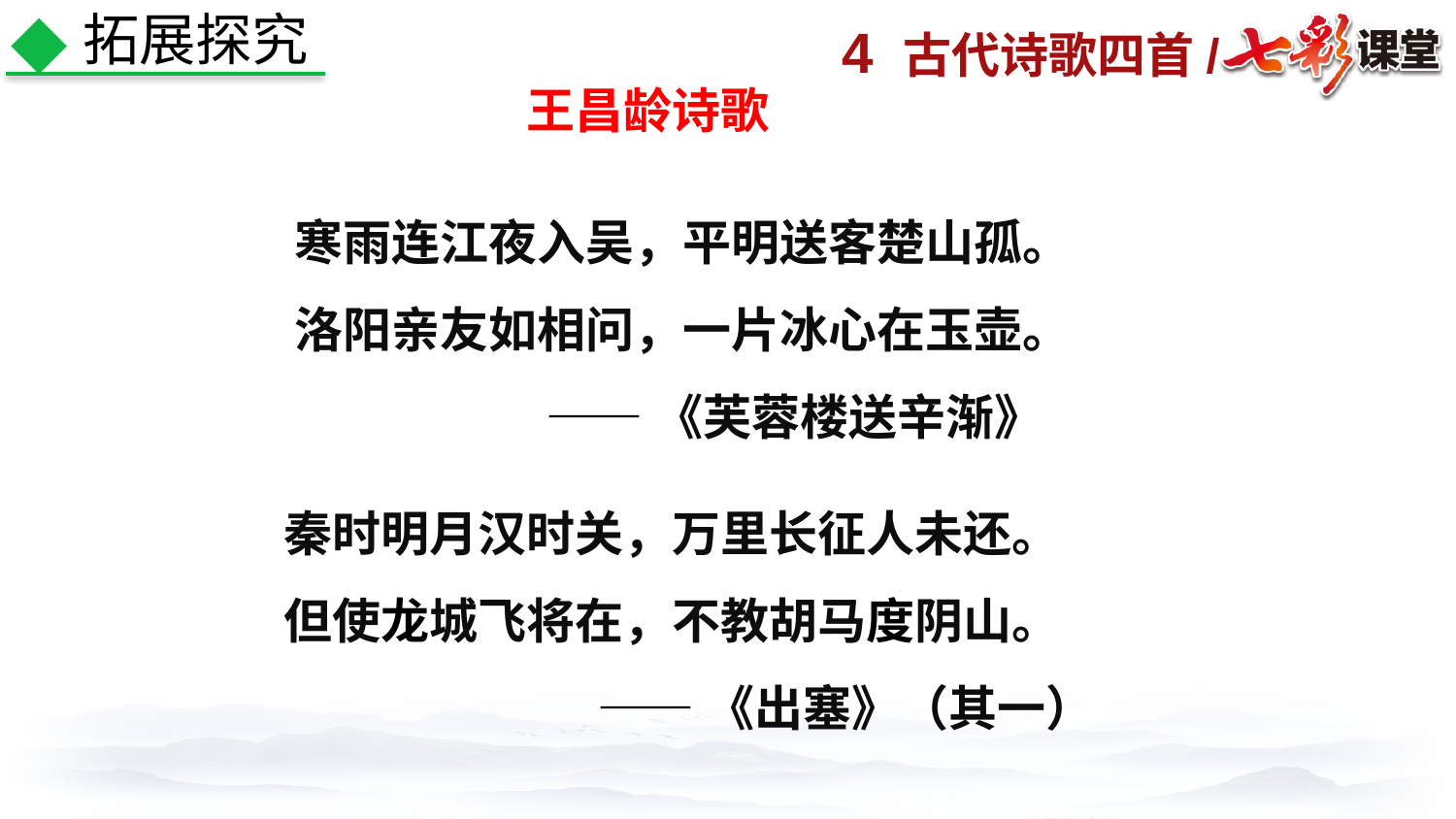

拓展探究

王昌龄诗歌
寒雨连江夜入吴，平明送客楚山孤。
洛阳亲友如相问，一片冰心在玉壶。
——《芙蓉楼送辛渐》
秦时明月汉时关，万里长征人未还。
但使龙城飞将在，不教胡马度阴山。
——《出塞》（其一）